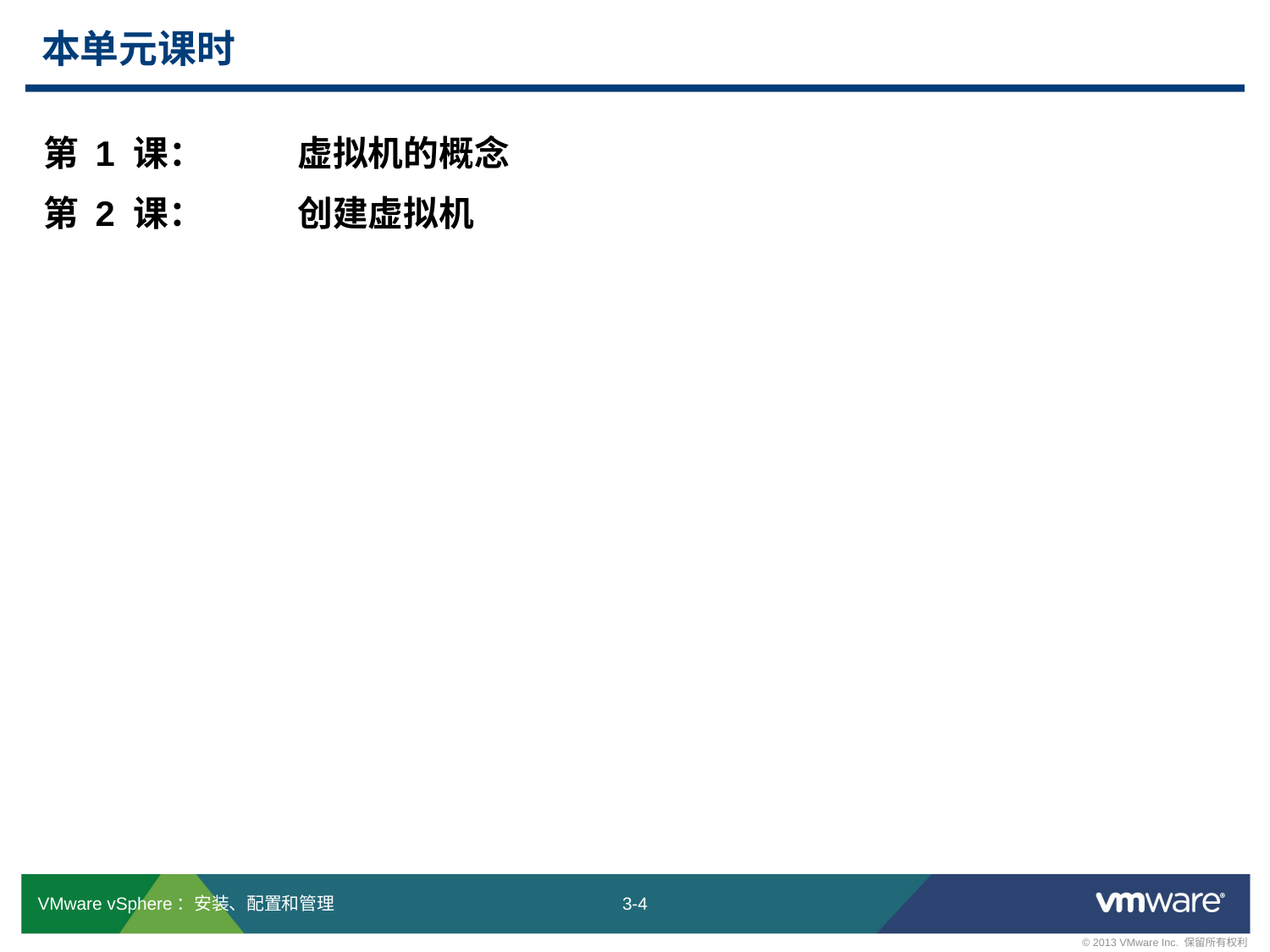

# 本单元课时
第 1 课：	虚拟机的概念
第 2 课：	创建虚拟机